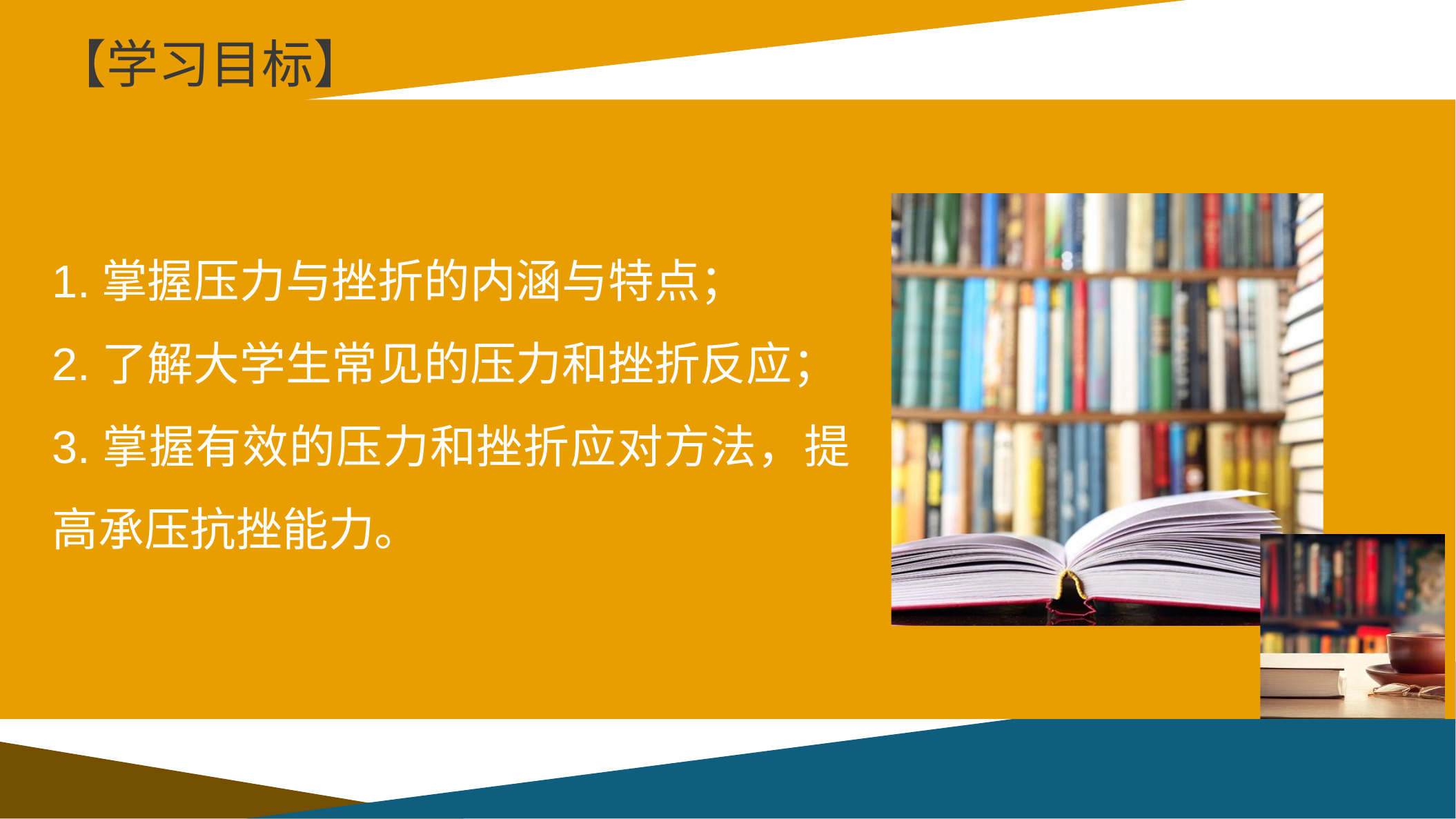

【学习目标】

1.掌握压力与挫折的内涵与特点；
2.了解大学生常见的压力和挫折反应；
3.掌握有效的压力和挫折应对方法，提高承压抗挫能力。